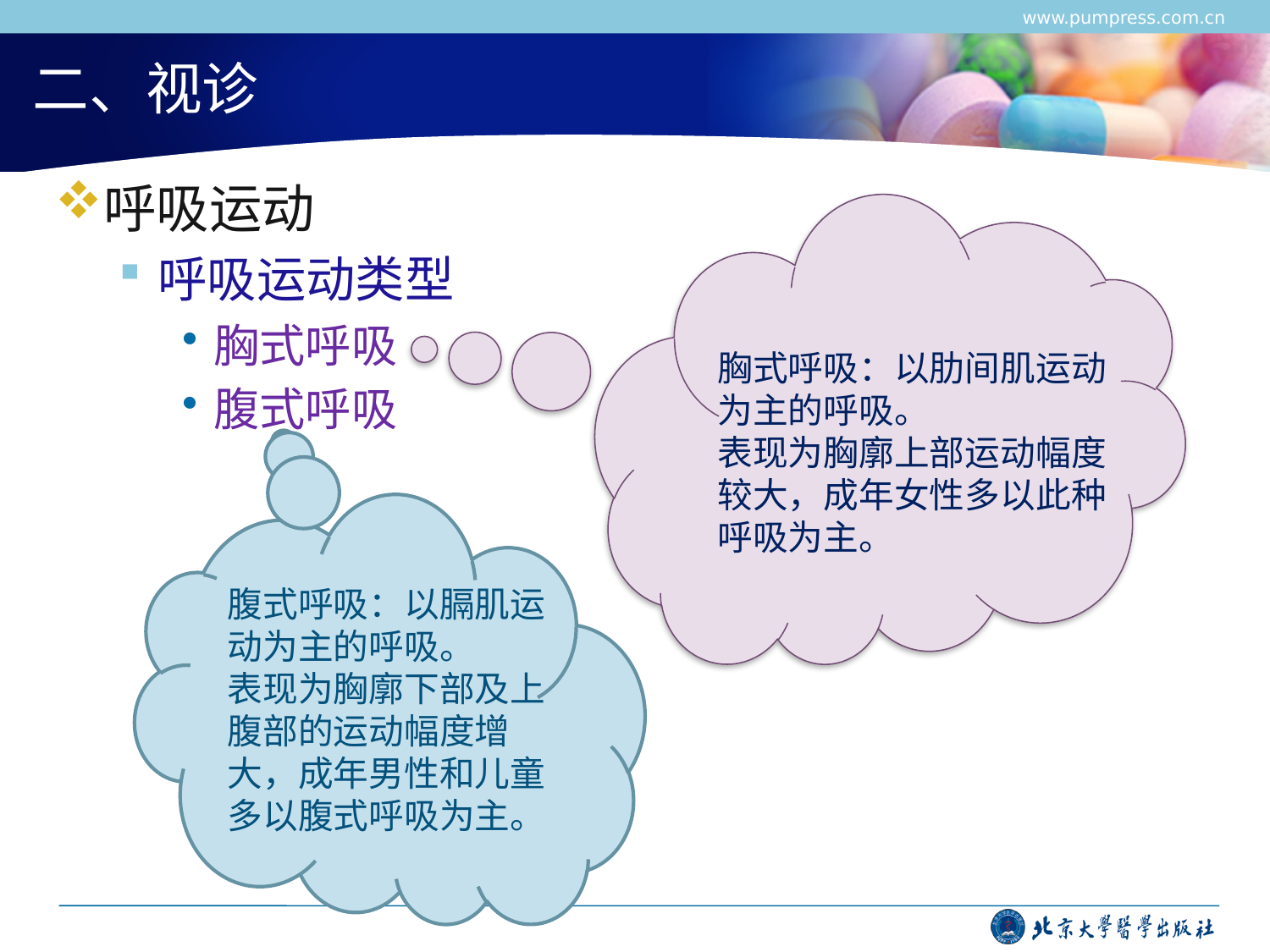

www.pumpress.com.cn
# 二、视诊
呼吸运动
呼吸运动类型
胸式呼吸
腹式呼吸

胸式呼吸：以肋间肌运动为主的呼吸。
表现为胸廓上部运动幅度较大，成年女性多以此种呼吸为主。

腹式呼吸：以膈肌运动为主的呼吸。
表现为胸廓下部及上腹部的运动幅度增大，成年男性和儿童多以腹式呼吸为主。